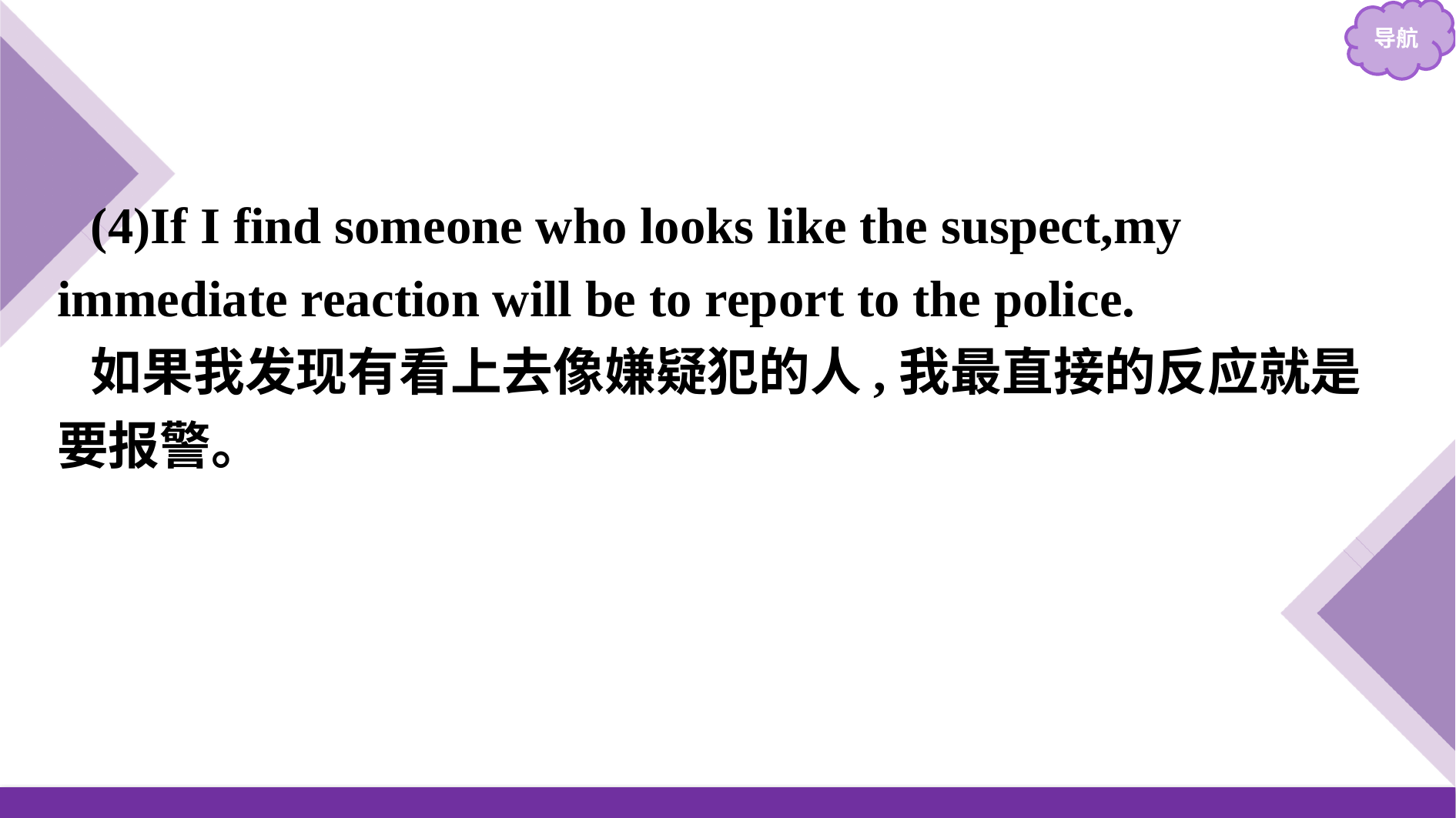

(4)If I find someone who looks like the suspect,my immediate reaction will be to report to the police.
如果我发现有看上去像嫌疑犯的人,我最直接的反应就是要报警。